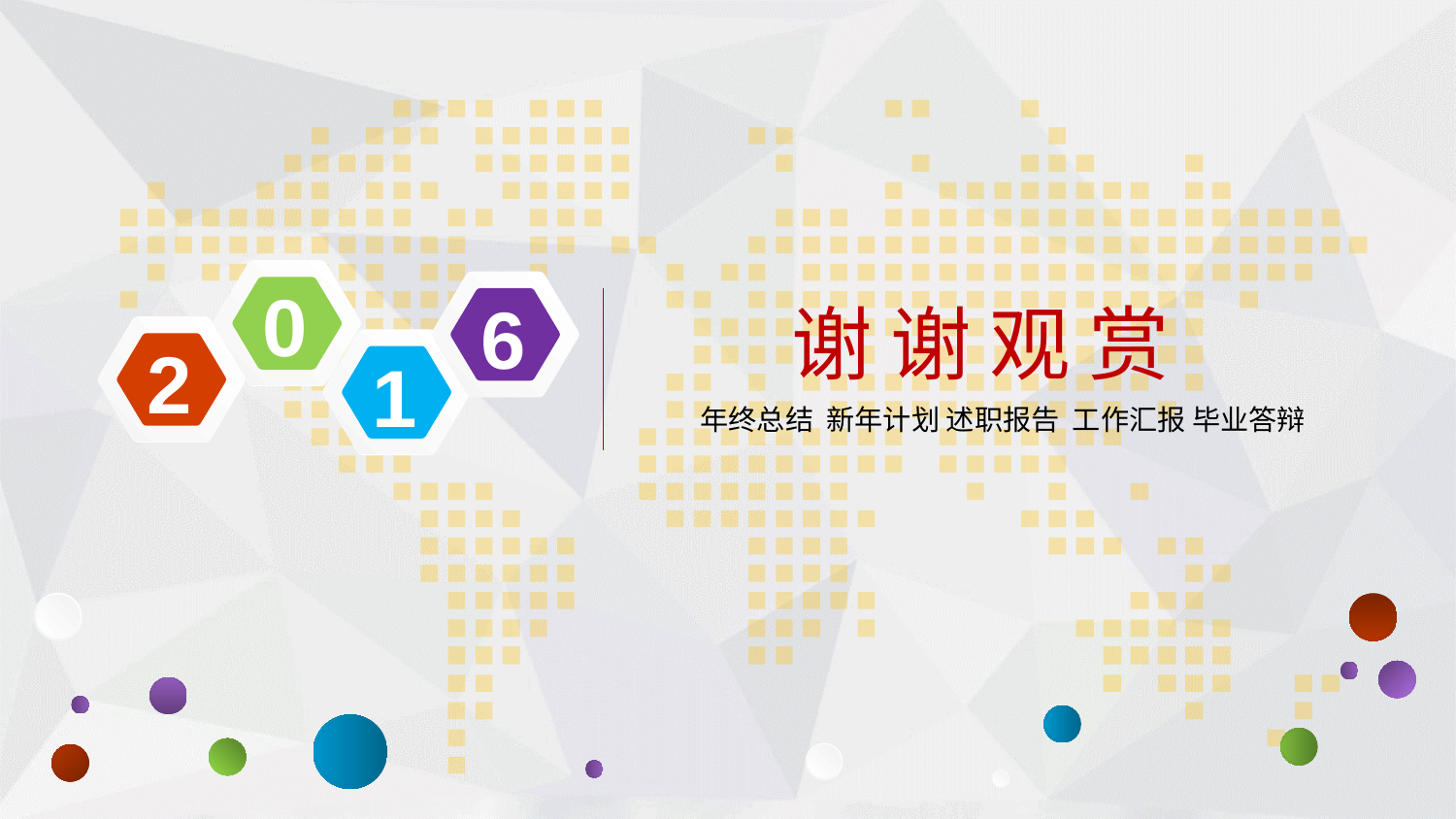

0

6
谢 谢 观 赏

2

1
年终总结  新年计划 述职报告  工作汇报 毕业答辩